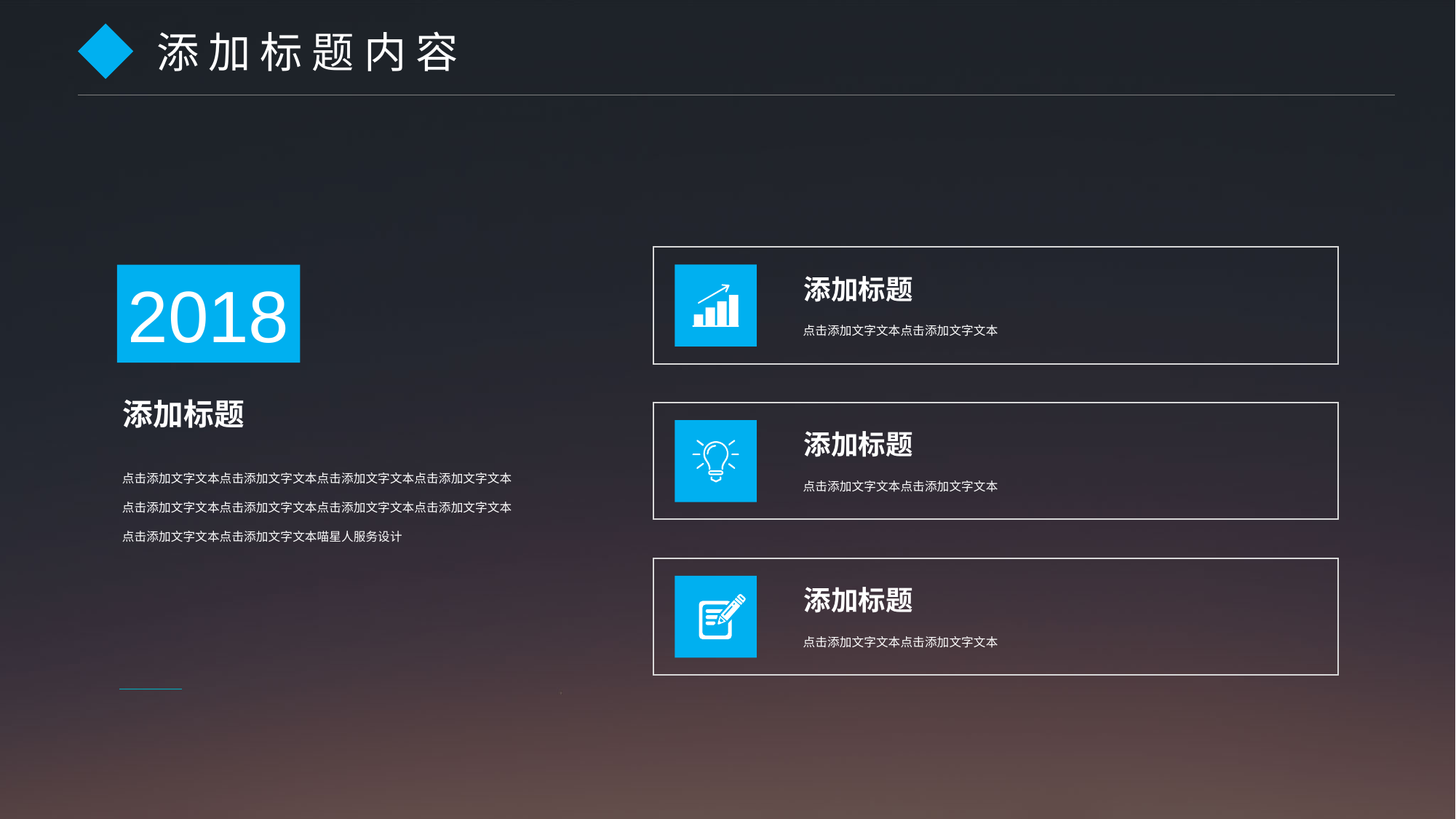

添 加 标 题 内 容

添加标题
点击添加文字文本点击添加文字文本
2018
添加标题
点击添加文字文本点击添加文字文本点击添加文字文本点击添加文字文本点击添加文字文本点击添加文字文本点击添加文字文本点击添加文字文本点击添加文字文本点击添加文字文本喵星人服务设计

添加标题
点击添加文字文本点击添加文字文本

添加标题
点击添加文字文本点击添加文字文本